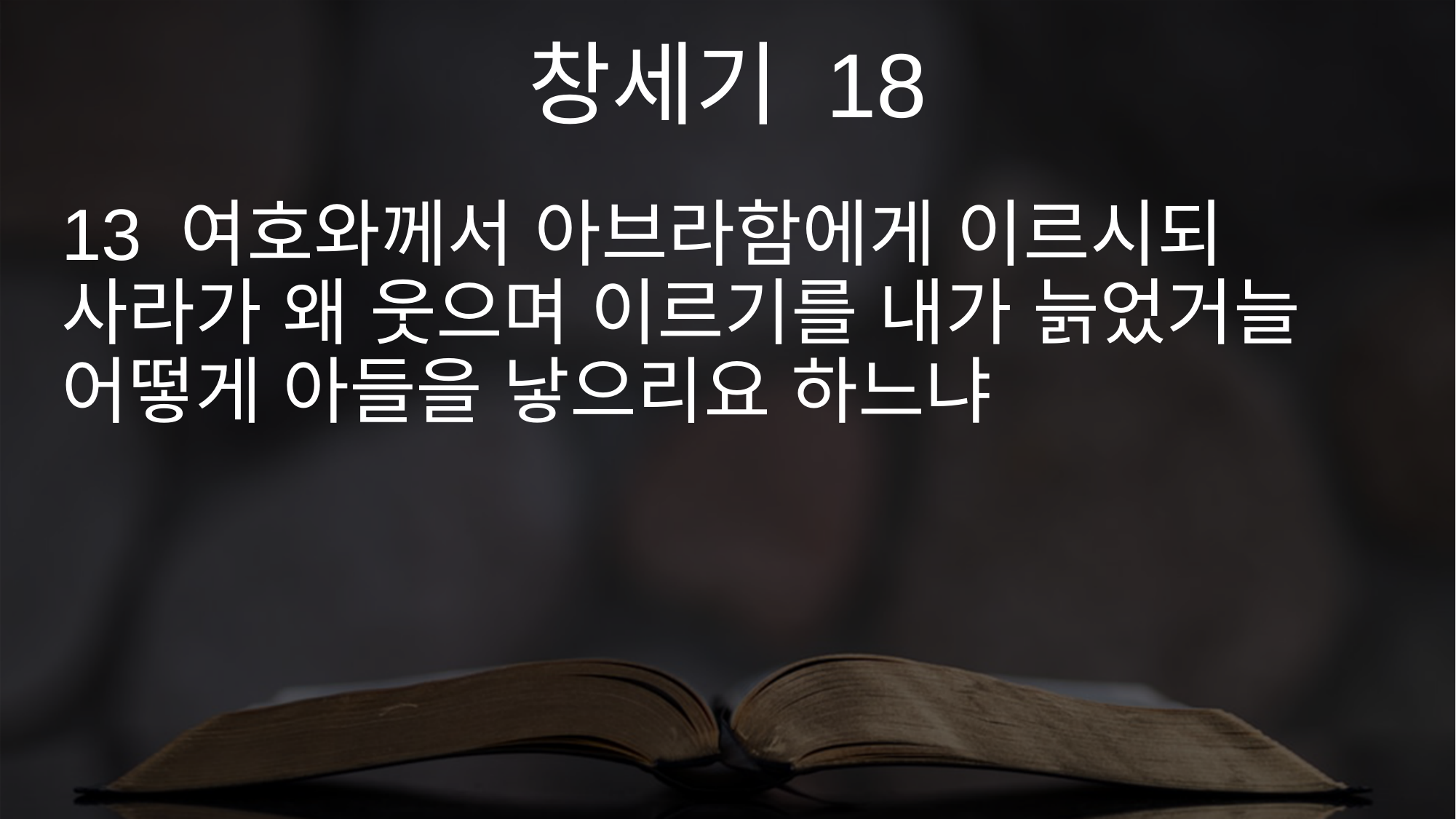

창세기 18
13 여호와께서 아브라함에게 이르시되 사라가 왜 웃으며 이르기를 내가 늙었거늘 어떻게 아들을 낳으리요 하느냐